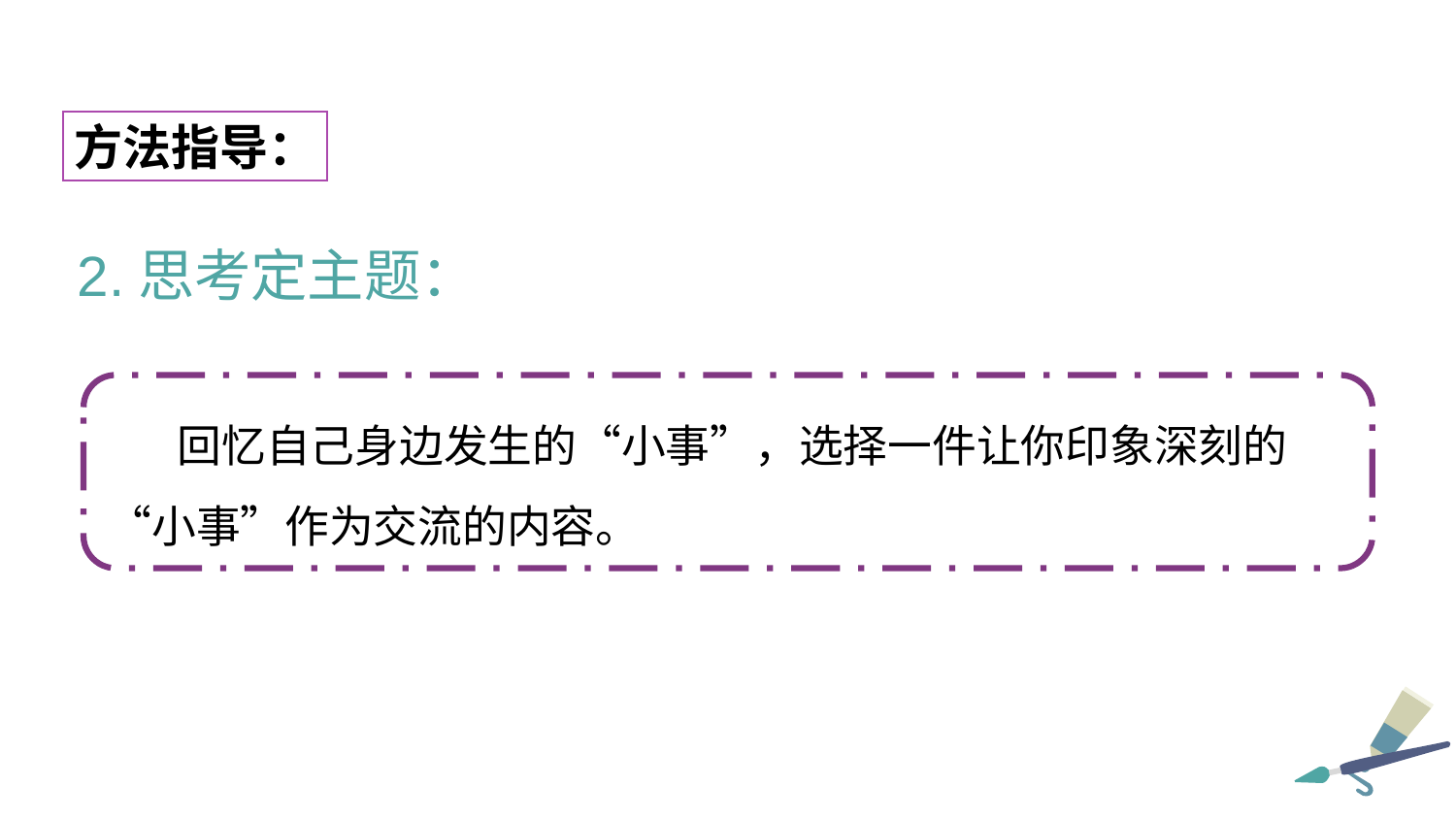

方法指导：
2.思考定主题：
      回忆自己身边发生的“小事”，选择一件让你印象深刻的“小事”作为交流的内容。